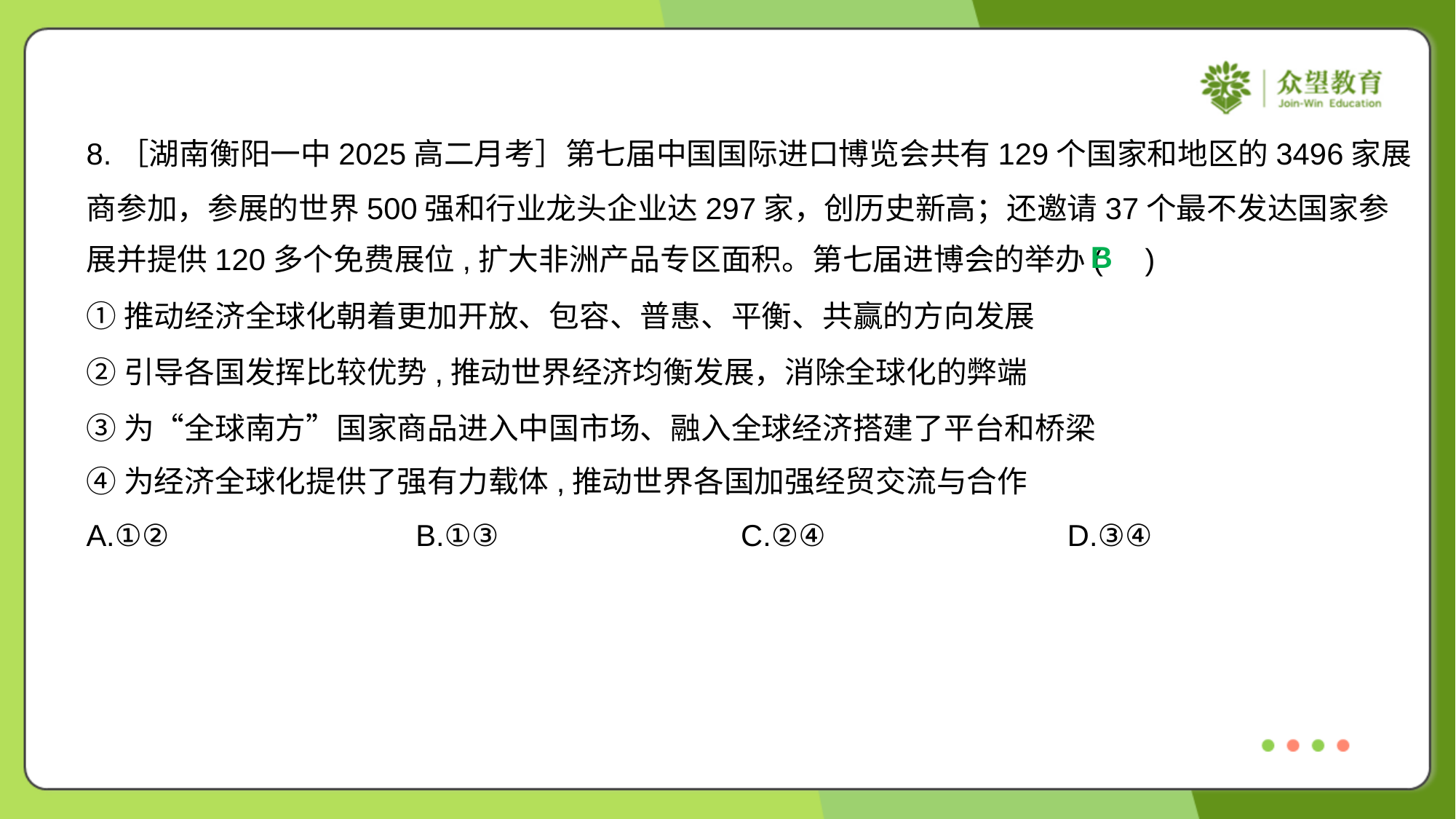

8.［湖南衡阳一中2025高二月考］第七届中国国际进口博览会共有129个国家和地区的3496家展
商参加，参展的世界500强和行业龙头企业达297家，创历史新高；还邀请37个最不发达国家参
展并提供120多个免费展位,扩大非洲产品专区面积。第七届进博会的举办(     )
B
①推动经济全球化朝着更加开放、包容、普惠、平衡、共赢的方向发展
②引导各国发挥比较优势,推动世界经济均衡发展，消除全球化的弊端
③为“全球南方”国家商品进入中国市场、融入全球经济搭建了平台和桥梁
④为经济全球化提供了强有力载体,推动世界各国加强经贸交流与合作
A.①②	B.①③	C.②④	D.③④